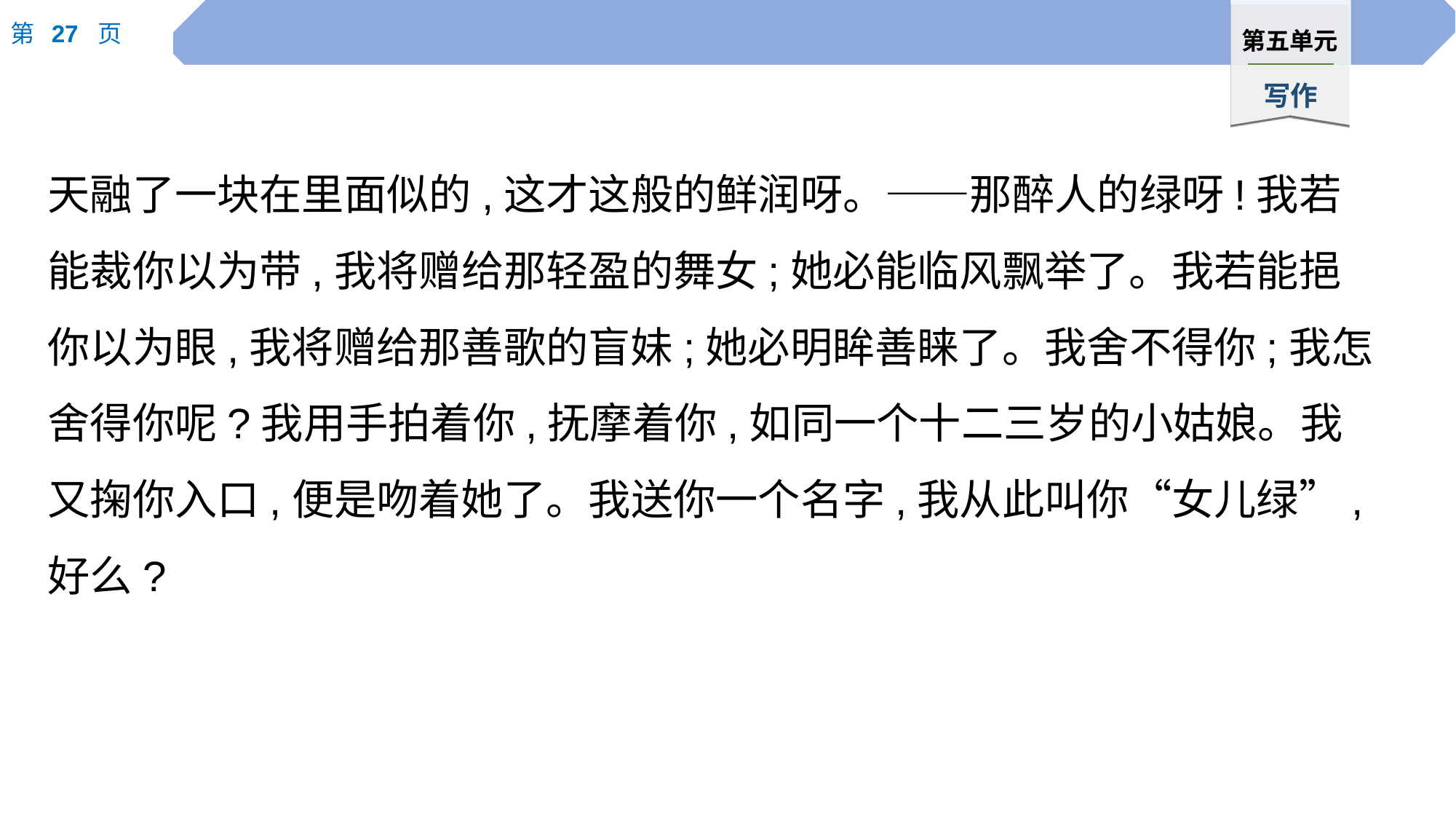

天融了一块在里面似的,这才这般的鲜润呀。——那醉人的绿呀!我若能裁你以为带,我将赠给那轻盈的舞女;她必能临风飘举了。我若能挹你以为眼,我将赠给那善歌的盲妹;她必明眸善睐了。我舍不得你;我怎舍得你呢?我用手拍着你,抚摩着你,如同一个十二三岁的小姑娘。我又掬你入口,便是吻着她了。我送你一个名字,我从此叫你“女儿绿”,好么?